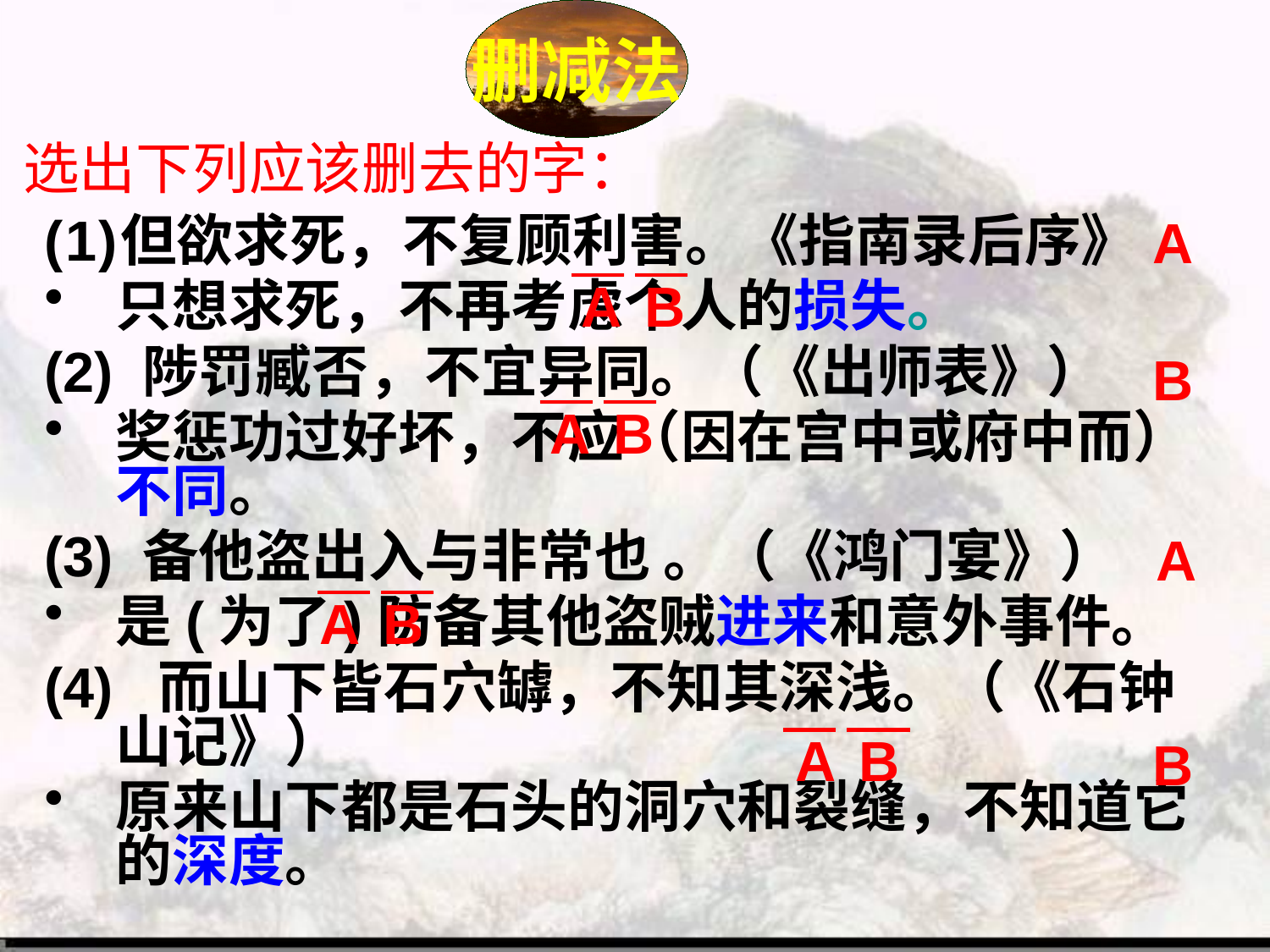

删减法
选出下列应该删去的字：
A
但欲求死，不复顾利害。《指南录后序》
只想求死，不再考虑个人的损失。
(2) 陟罚臧否，不宜异同。（《出师表》）
奖惩功过好坏，不应（因在宫中或府中而）不同。
(3) 备他盗出入与非常也 。（《鸿门宴》）
是(为了)防备其他盗贼进来和意外事件。
(4)  而山下皆石穴罅，不知其深浅。（《石钟山记》）
原来山下都是石头的洞穴和裂缝，不知道它的深度。
A
B
B
A
B
A
A
B
A
B
B